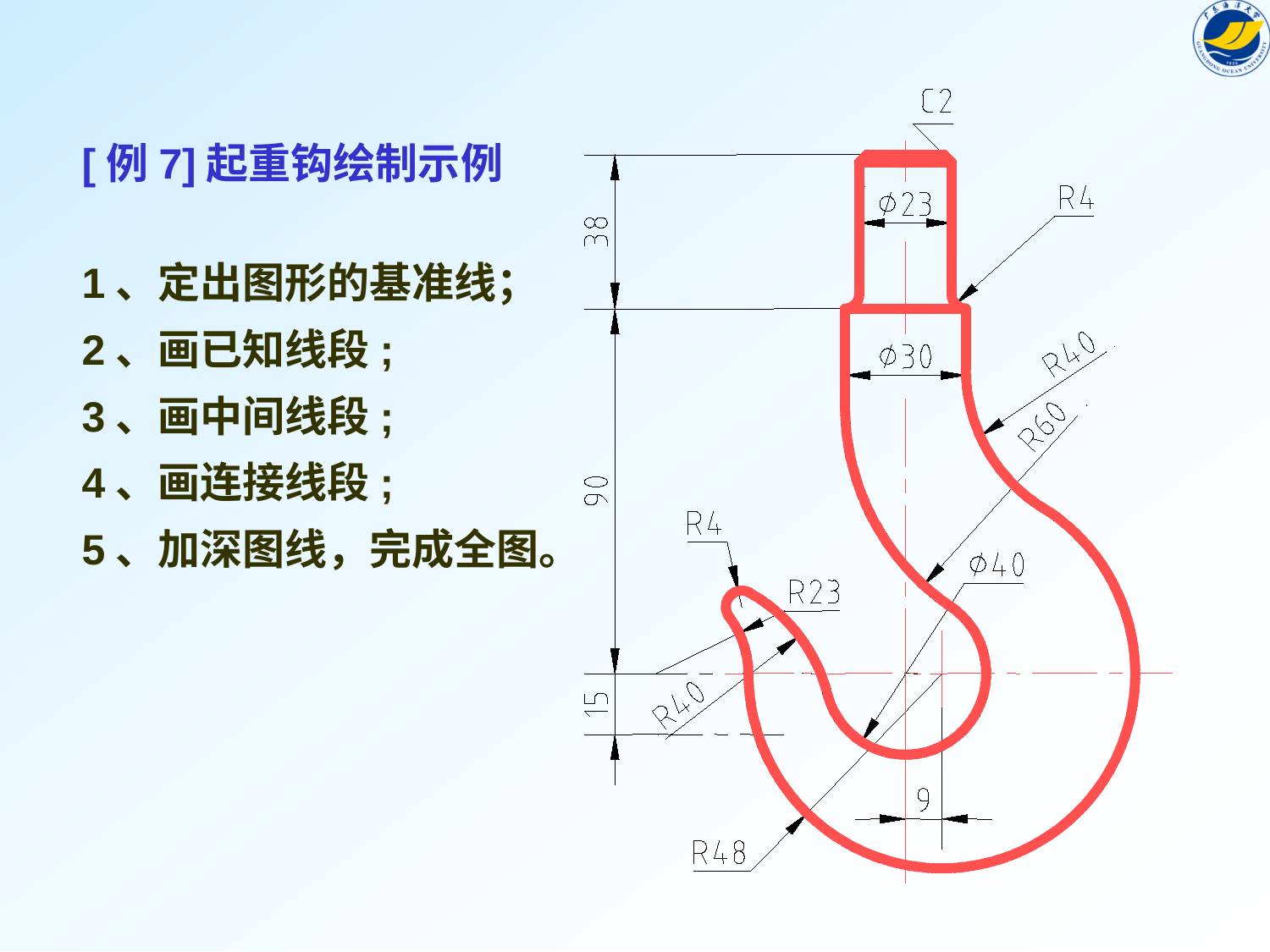

[例7]起重钩绘制示例

1、定出图形的基准线；
2、画已知线段;
3、画中间线段;
4、画连接线段;
5、加深图线，完成全图。